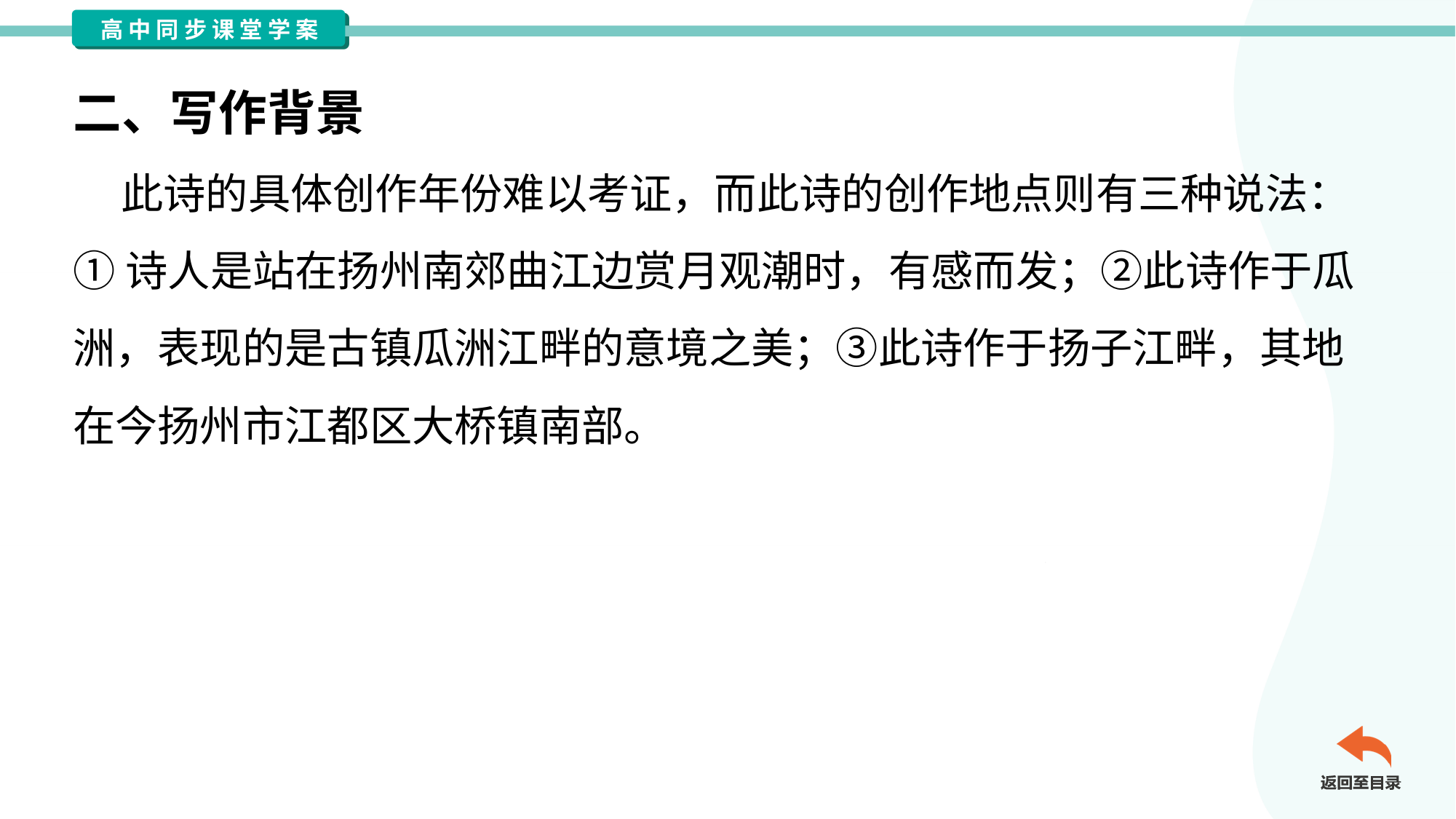

二、写作背景
    此诗的具体创作年份难以考证，而此诗的创作地点则有三种说法：
①诗人是站在扬州南郊曲江边赏月观潮时，有感而发；②此诗作于瓜
洲，表现的是古镇瓜洲江畔的意境之美；③此诗作于扬子江畔，其地
在今扬州市江都区大桥镇南部。